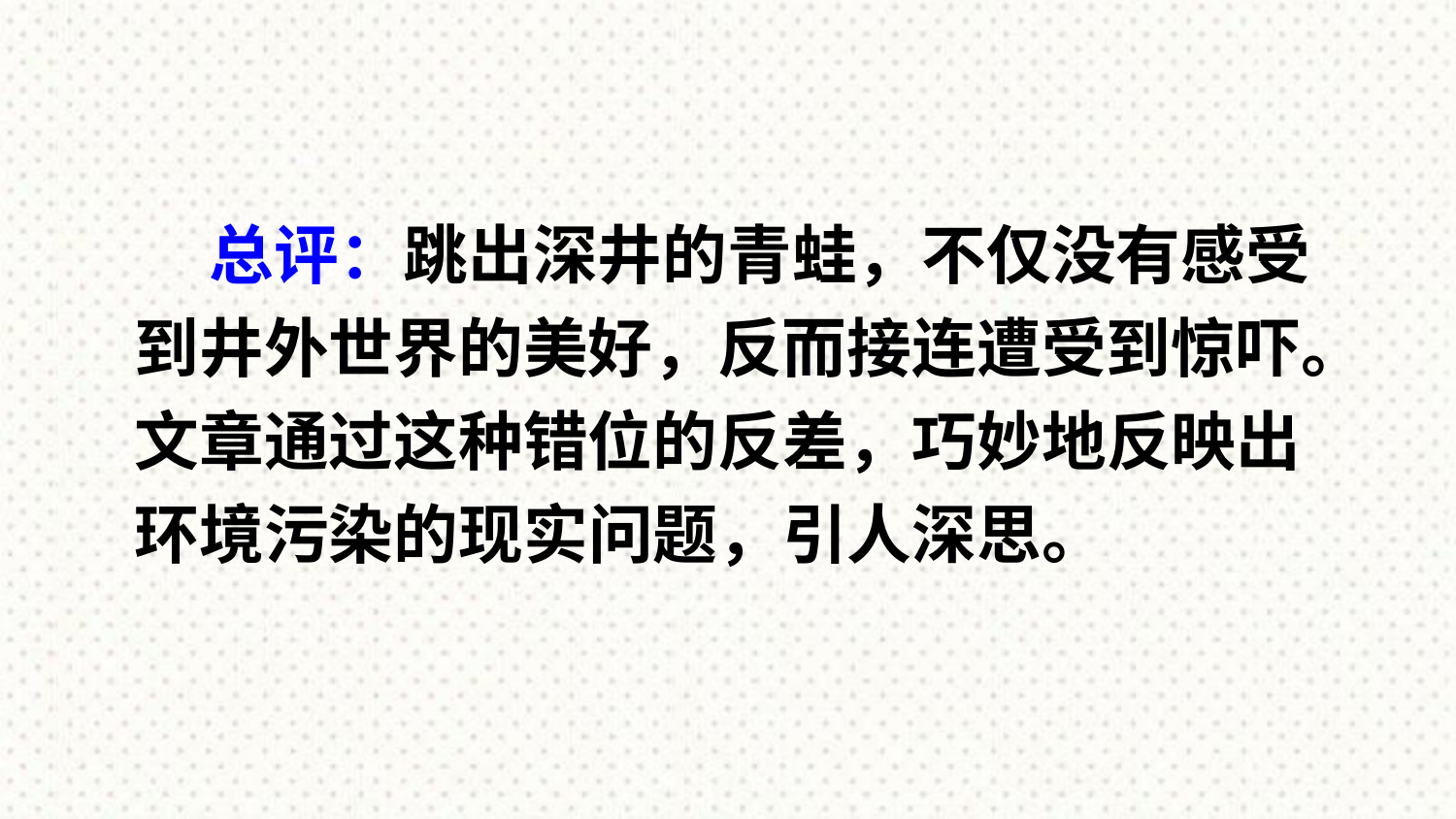

总评：跳出深井的青蛙，不仅没有感受到井外世界的美好，反而接连遭受到惊吓。文章通过这种错位的反差，巧妙地反映出环境污染的现实问题，引人深思。